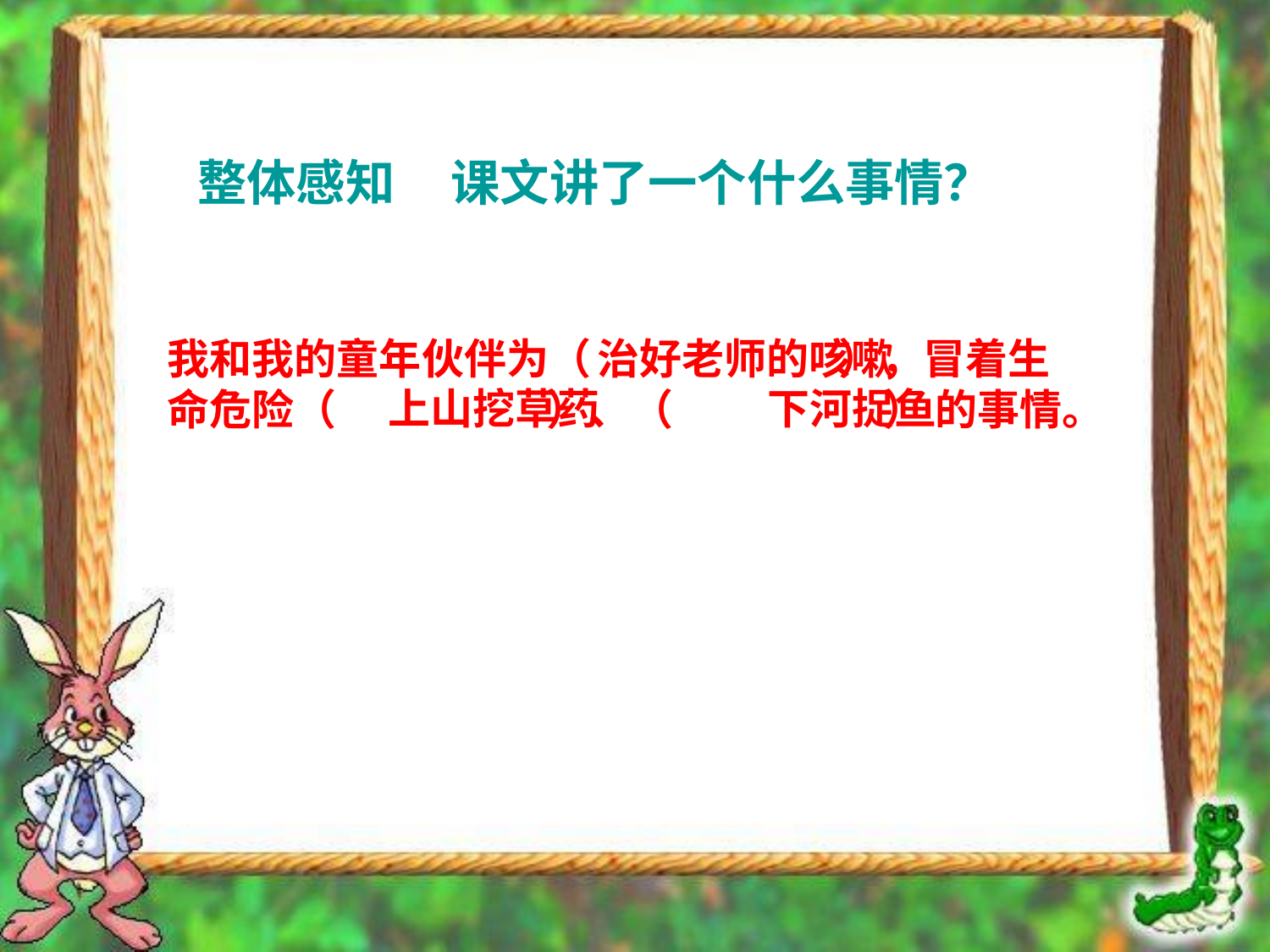

整体感知     课文讲了一个什么事情？
我和我的童年伙伴为（                          ），冒着生命危险（                      ）、（                      ） 的事情。
 治好老师的咳嗽
上山挖草药
下河捉鱼